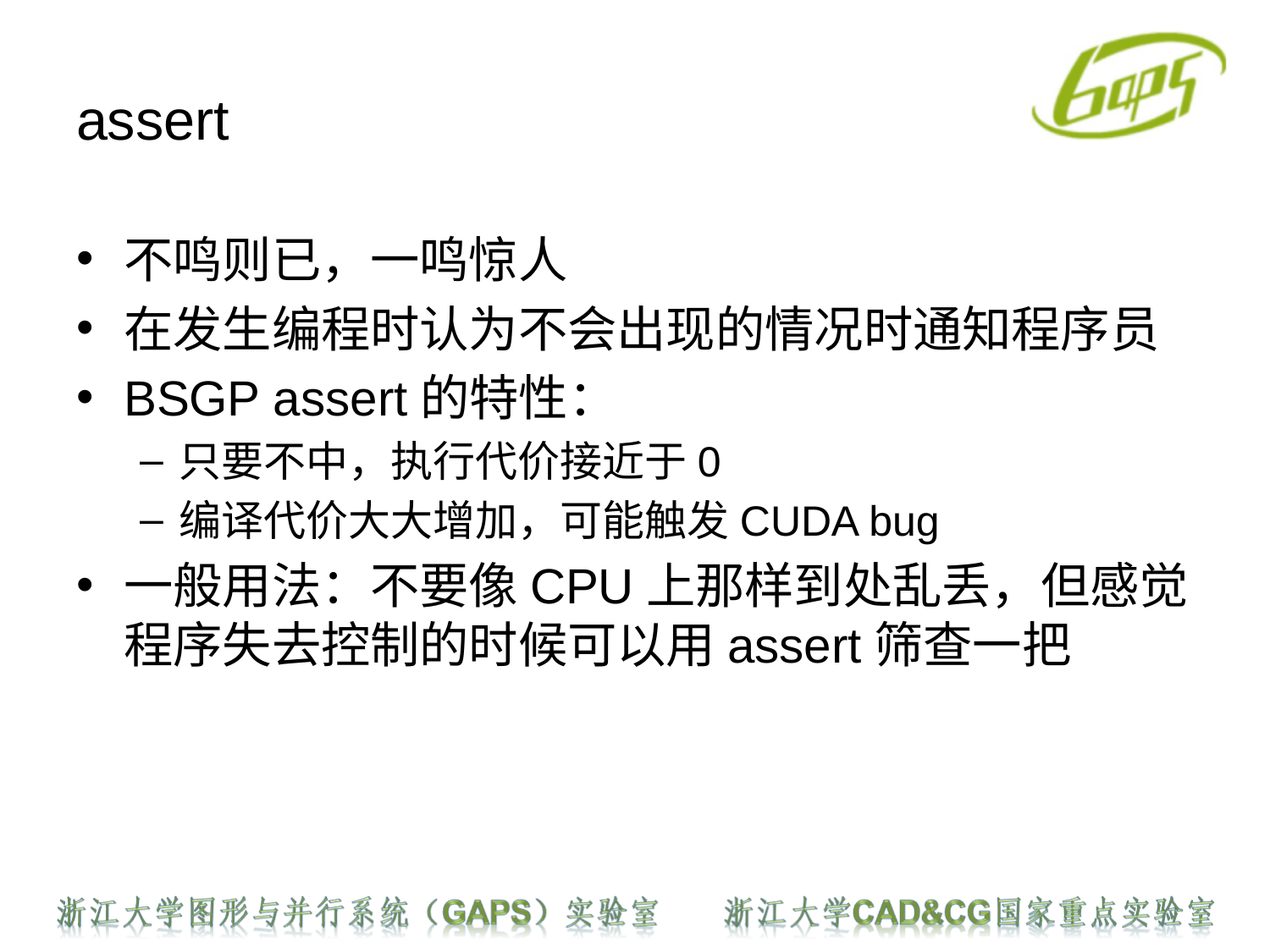

# assert
不鸣则已，一鸣惊人
在发生编程时认为不会出现的情况时通知程序员
BSGP assert的特性：
只要不中，执行代价接近于0
编译代价大大增加，可能触发CUDA bug
一般用法：不要像CPU上那样到处乱丢，但感觉程序失去控制的时候可以用assert筛查一把